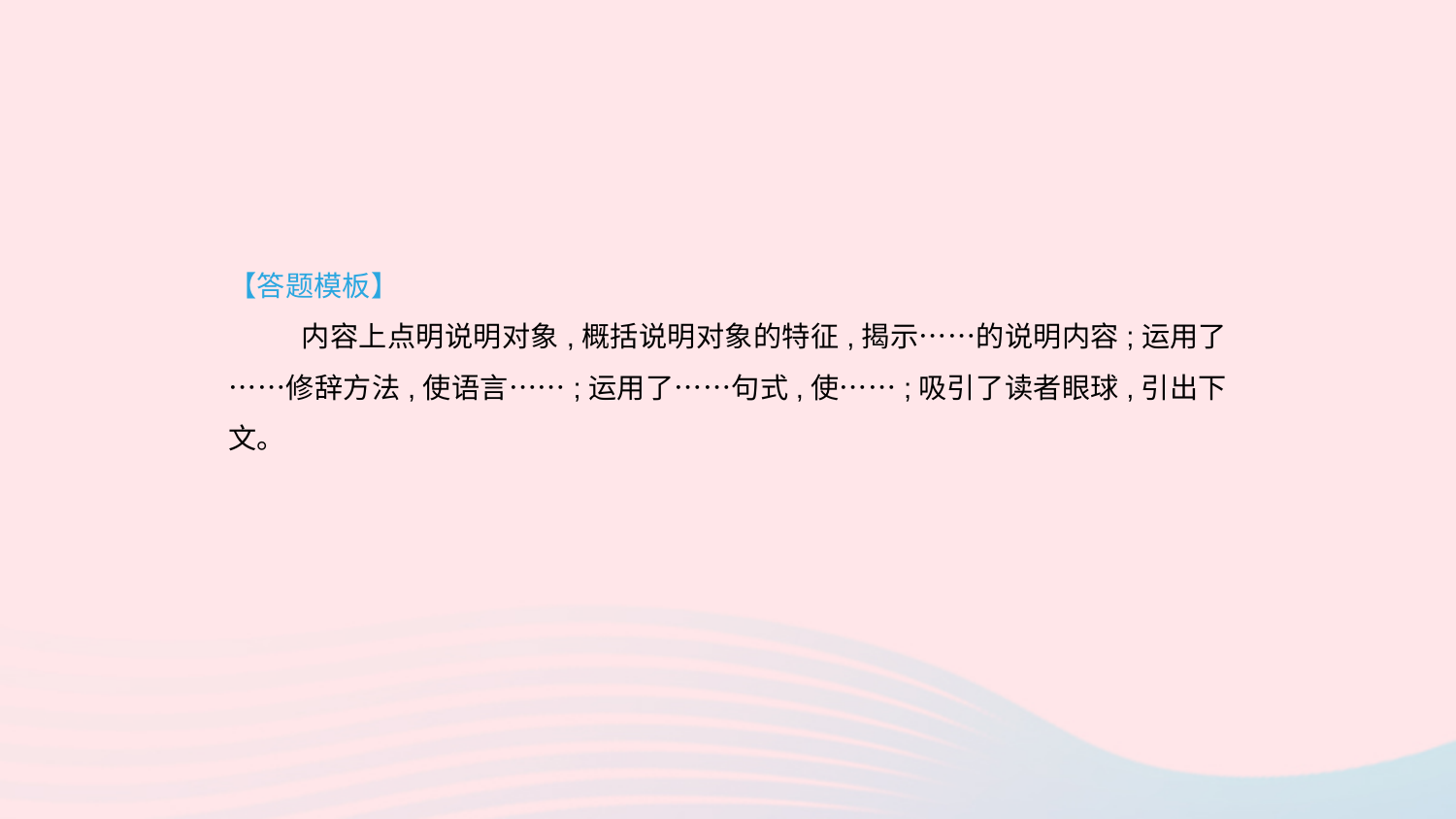

【答题模板】
内容上点明说明对象,概括说明对象的特征,揭示……的说明内容;运用了……修辞方法,使语言……;运用了……句式,使……;吸引了读者眼球,引出下文。